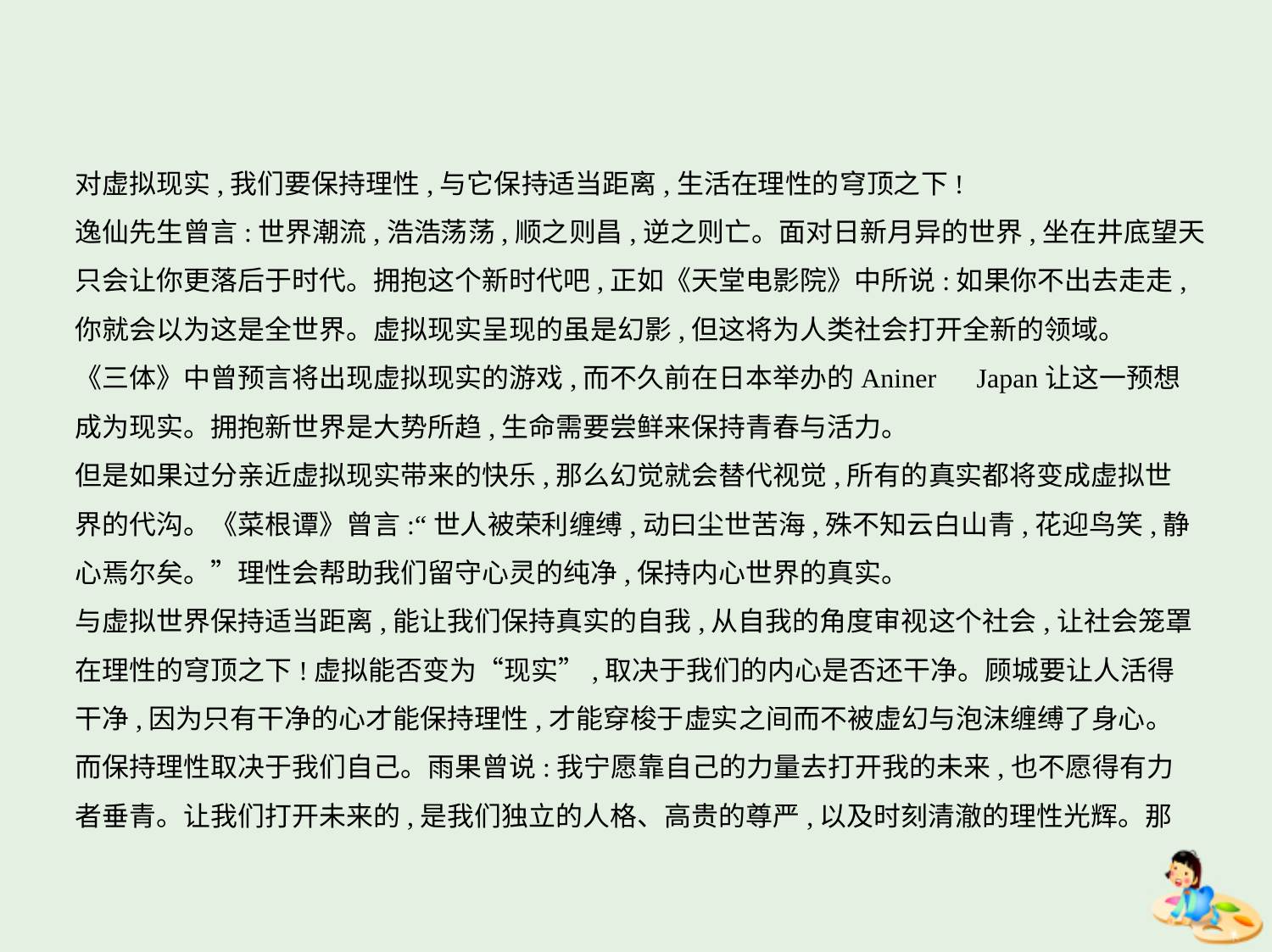

对虚拟现实,我们要保持理性,与它保持适当距离,生活在理性的穹顶之下!
逸仙先生曾言:世界潮流,浩浩荡荡,顺之则昌,逆之则亡。面对日新月异的世界,坐在井底望天
只会让你更落后于时代。拥抱这个新时代吧,正如《天堂电影院》中所说:如果你不出去走走,
你就会以为这是全世界。虚拟现实呈现的虽是幻影,但这将为人类社会打开全新的领域。
《三体》中曾预言将出现虚拟现实的游戏,而不久前在日本举办的Aniner　Japan让这一预想
成为现实。拥抱新世界是大势所趋,生命需要尝鲜来保持青春与活力。
但是如果过分亲近虚拟现实带来的快乐,那么幻觉就会替代视觉,所有的真实都将变成虚拟世
界的代沟。《菜根谭》曾言:“世人被荣利缠缚,动曰尘世苦海,殊不知云白山青,花迎鸟笑,静
心焉尔矣。”理性会帮助我们留守心灵的纯净,保持内心世界的真实。
与虚拟世界保持适当距离,能让我们保持真实的自我,从自我的角度审视这个社会,让社会笼罩
在理性的穹顶之下!虚拟能否变为“现实”,取决于我们的内心是否还干净。顾城要让人活得
干净,因为只有干净的心才能保持理性,才能穿梭于虚实之间而不被虚幻与泡沫缠缚了身心。
而保持理性取决于我们自己。雨果曾说:我宁愿靠自己的力量去打开我的未来,也不愿得有力
者垂青。让我们打开未来的,是我们独立的人格、高贵的尊严,以及时刻清澈的理性光辉。那